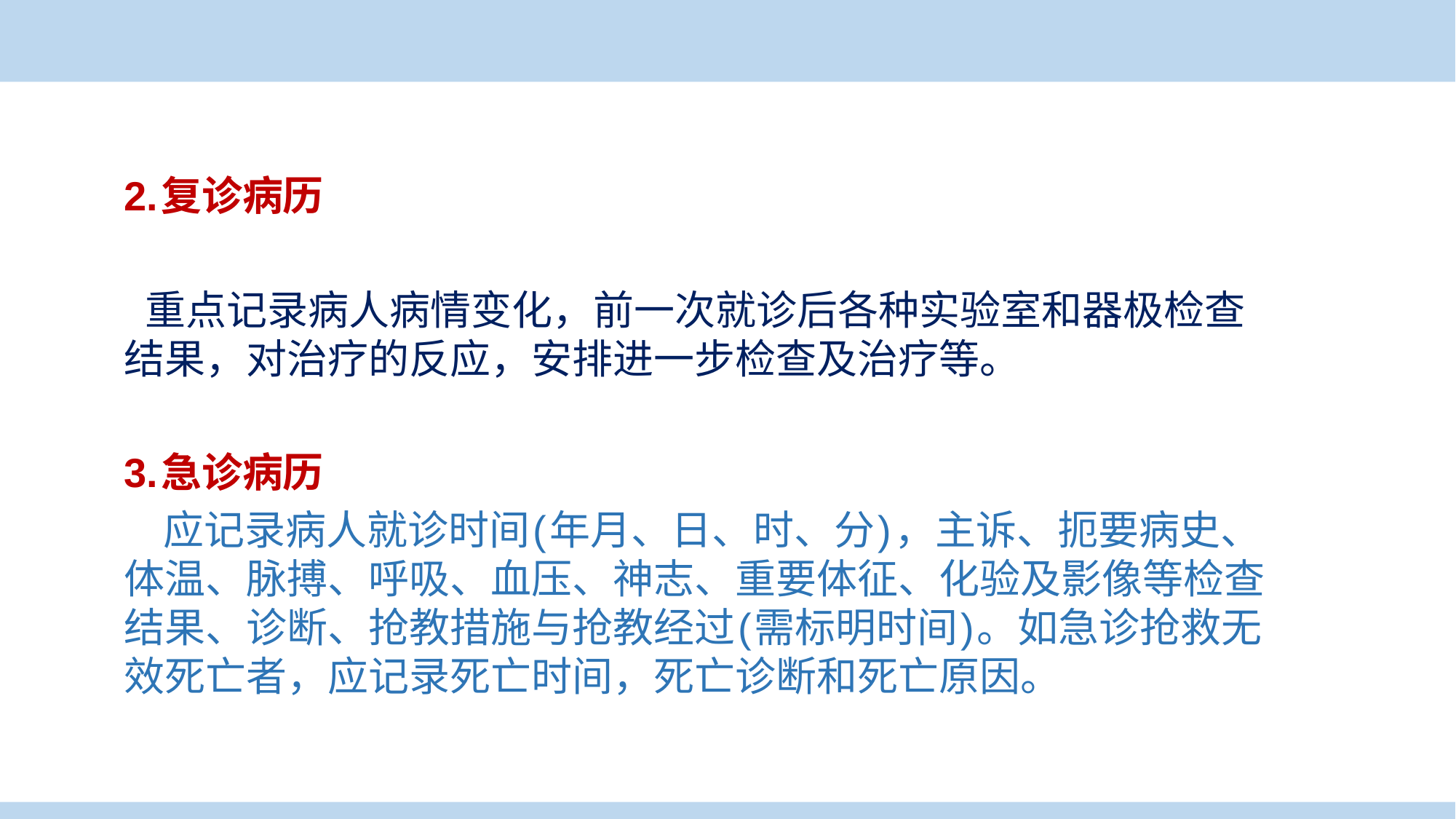

案例导入

2.复诊病历

  重点记录病人病情变化，前一次就诊后各种实验室和器极检查结果，对治疗的反应，安排进一步检查及治疗等。

3.急诊病历
    应记录病人就诊时间(年月、日、时、分)，主诉、扼要病史、体温、脉搏、呼吸、血压、神志、重要体征、化验及影像等检查结果、诊断、抢教措施与抢教经过(需标明时间)。如急诊抢救无效死亡者，应记录死亡时间，死亡诊断和死亡原因。